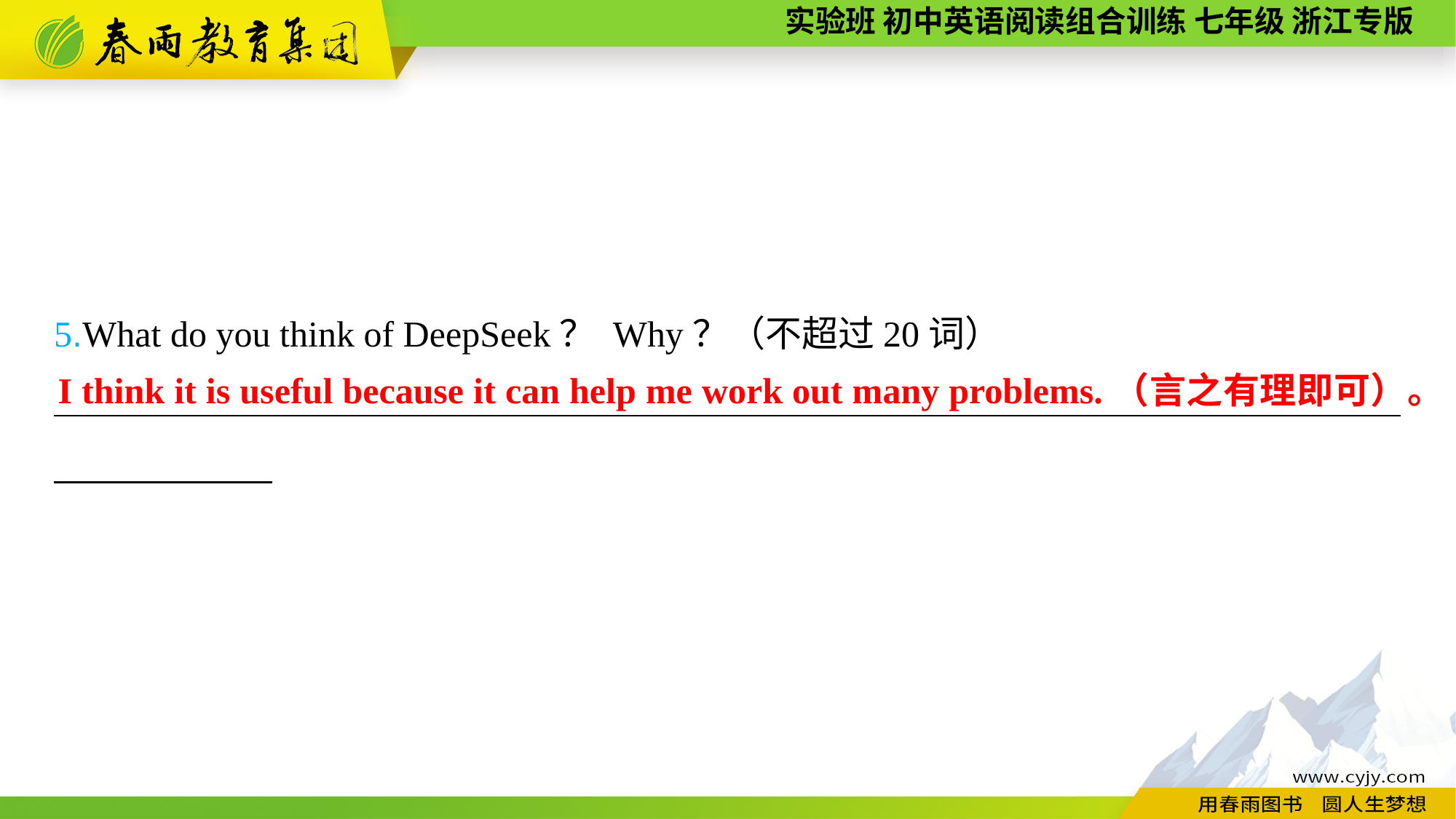

5.What do you think of DeepSeek？ Why？（不超过20词）
__________________________________________________________________________
I think it is useful because it can help me work out many problems.（言之有理即可）。